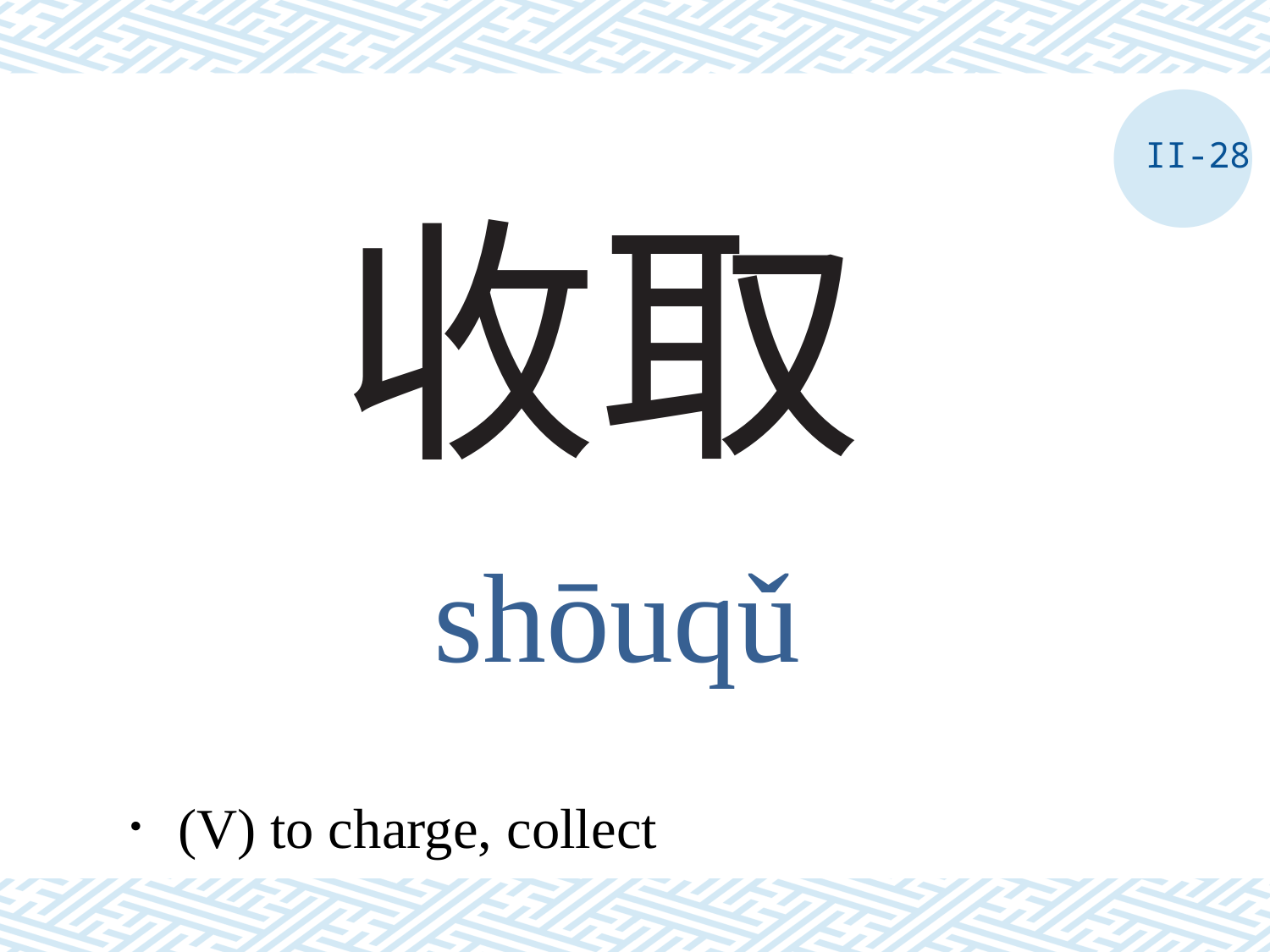

II-28

# 收取
shōuqǔ
．(V) to charge, collect